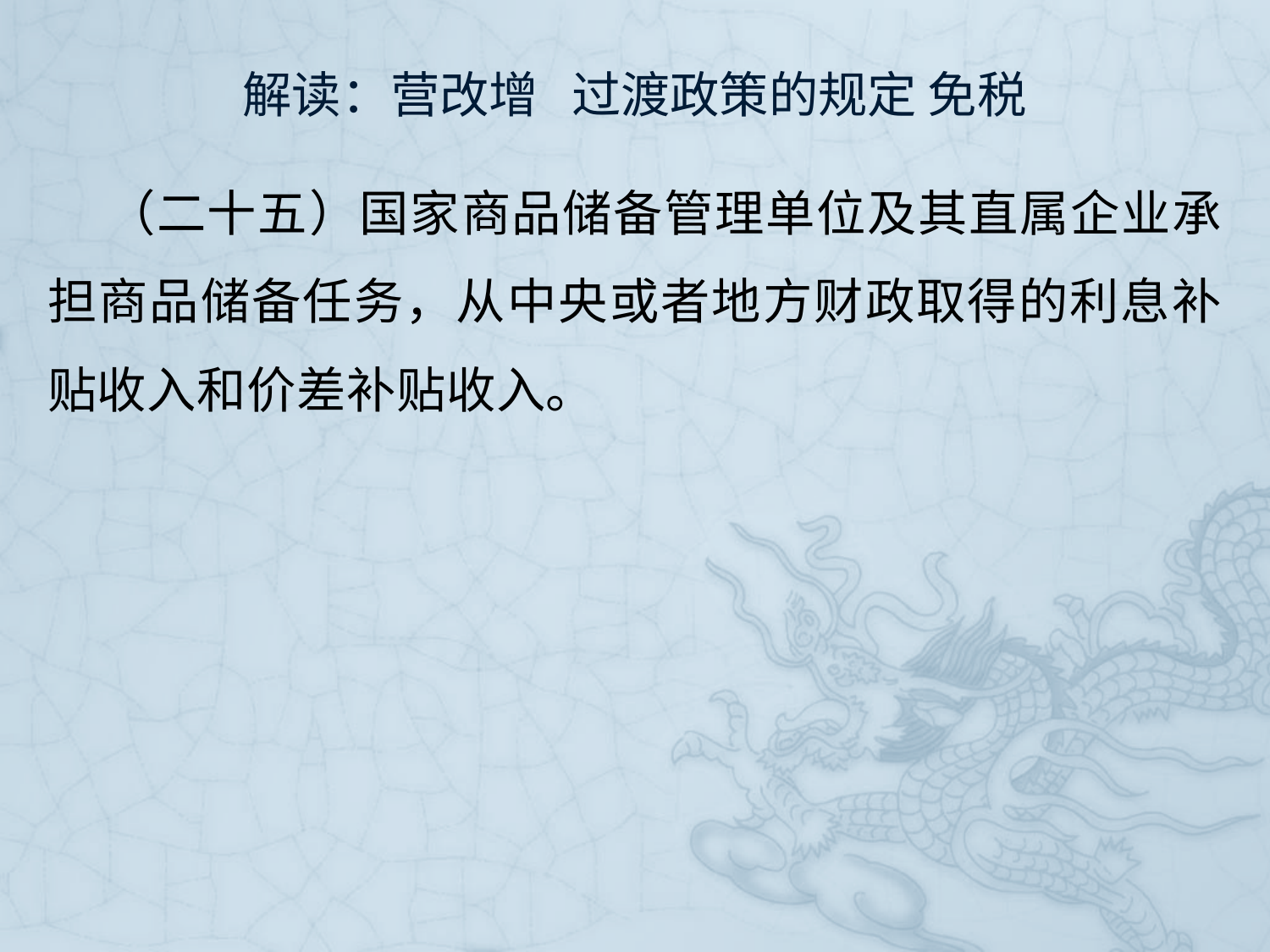

# 解读：营改增   过渡政策的规定 免税
（二十五）国家商品储备管理单位及其直属企业承担商品储备任务，从中央或者地方财政取得的利息补贴收入和价差补贴收入。